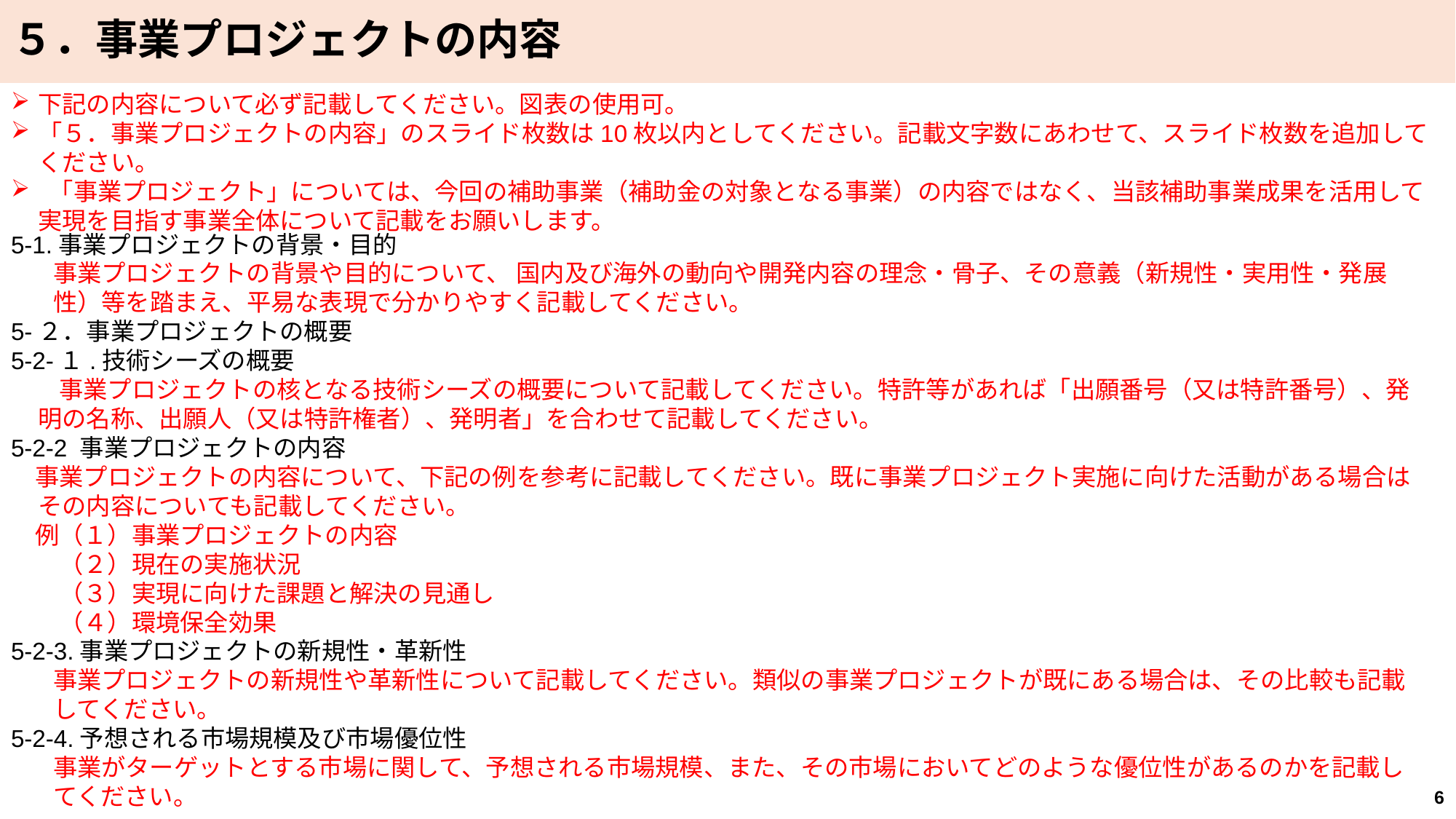

５．事業プロジェクトの内容
下記の内容について必ず記載してください。図表の使用可。
「５．事業プロジェクトの内容」のスライド枚数は10枚以内としてください。記載文字数にあわせて、スライド枚数を追加してください。
 「事業プロジェクト」については、今回の補助事業（補助金の対象となる事業）の内容ではなく、当該補助事業成果を活用して実現を目指す事業全体について記載をお願いします。
5-1.事業プロジェクトの背景・目的
事業プロジェクトの背景や目的について、 国内及び海外の動向や開発内容の理念・骨子、その意義（新規性・実用性・発展性）等を踏まえ、平易な表現で分かりやすく記載してください。
5-２．事業プロジェクトの概要
5-2-１.技術シーズの概要
　　事業プロジェクトの核となる技術シーズの概要について記載してください。特許等があれば「出願番号（又は特許番号）、発明の名称、出願人（又は特許権者）、発明者」を合わせて記載してください。
5-2-2 事業プロジェクトの内容
　事業プロジェクトの内容について、下記の例を参考に記載してください。既に事業プロジェクト実施に向けた活動がある場合はその内容についても記載してください。
　例（１）事業プロジェクトの内容
　　（２）現在の実施状況
　　（３）実現に向けた課題と解決の見通し
　　（４）環境保全効果
5-2-3.事業プロジェクトの新規性・革新性
事業プロジェクトの新規性や革新性について記載してください。類似の事業プロジェクトが既にある場合は、その比較も記載してください。
5-2-4.予想される市場規模及び市場優位性
事業がターゲットとする市場に関して、予想される市場規模、また、その市場においてどのような優位性があるのかを記載してください。
6